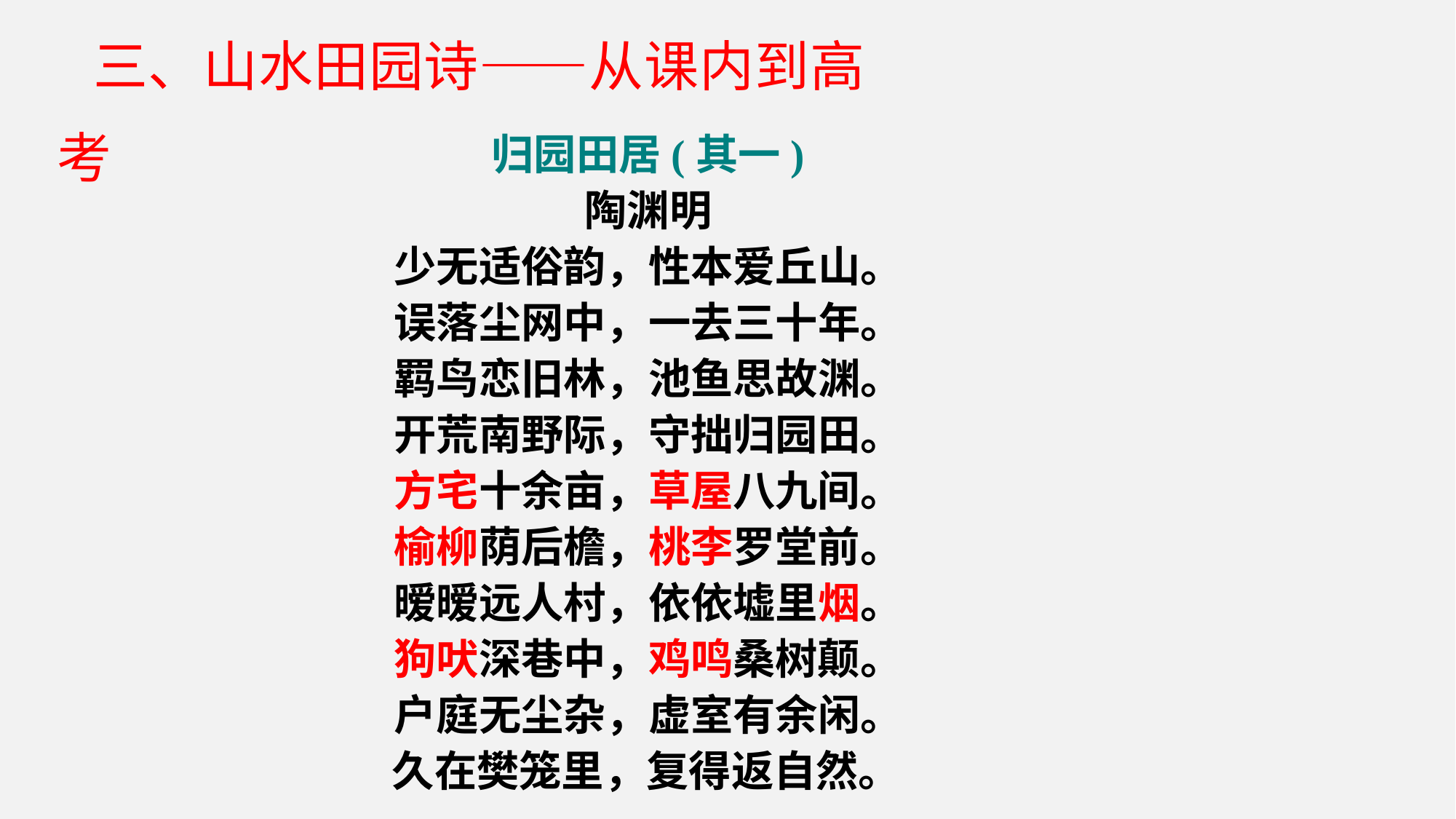

三、山水田园诗——从课内到高考
归园田居(其一)
陶渊明
少无适俗韵，性本爱丘山。
误落尘网中，一去三十年。
羁鸟恋旧林，池鱼思故渊。
开荒南野际，守拙归园田。
方宅十余亩，草屋八九间。
榆柳荫后檐，桃李罗堂前。
暧暧远人村，依依墟里烟。
狗吠深巷中，鸡鸣桑树颠。
户庭无尘杂，虚室有余闲。
         久在樊笼里，复得返自然。